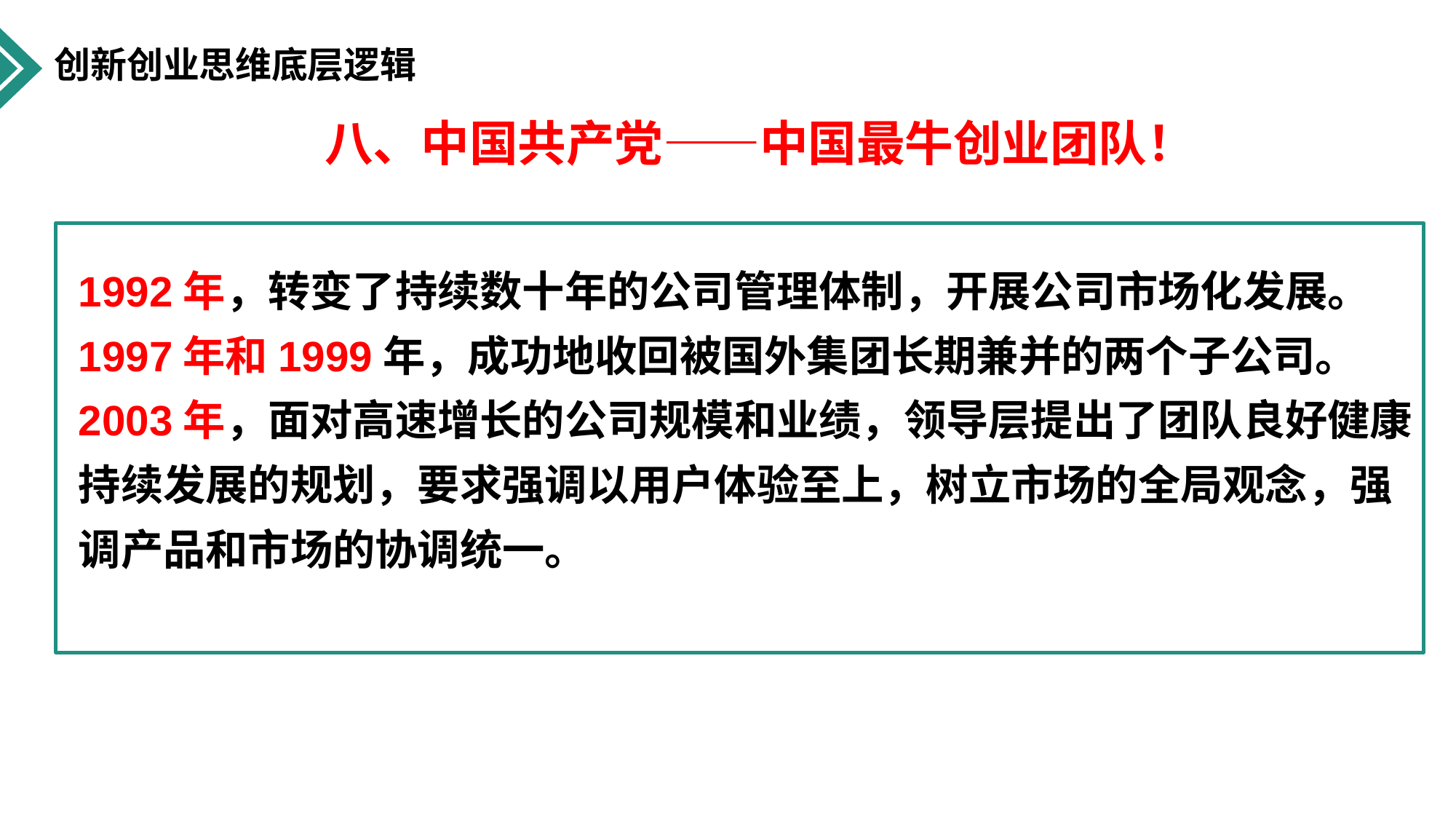

创新创业思维底层逻辑
八、中国共产党——中国最牛创业团队！
1992年，转变了持续数十年的公司管理体制，开展公司市场化发展。
1997年和1999年，成功地收回被国外集团长期兼并的两个子公司。
2003年，面对高速增长的公司规模和业绩，领导层提出了团队良好健康持续发展的规划，要求强调以用户体验至上，树立市场的全局观念，强调产品和市场的协调统一。